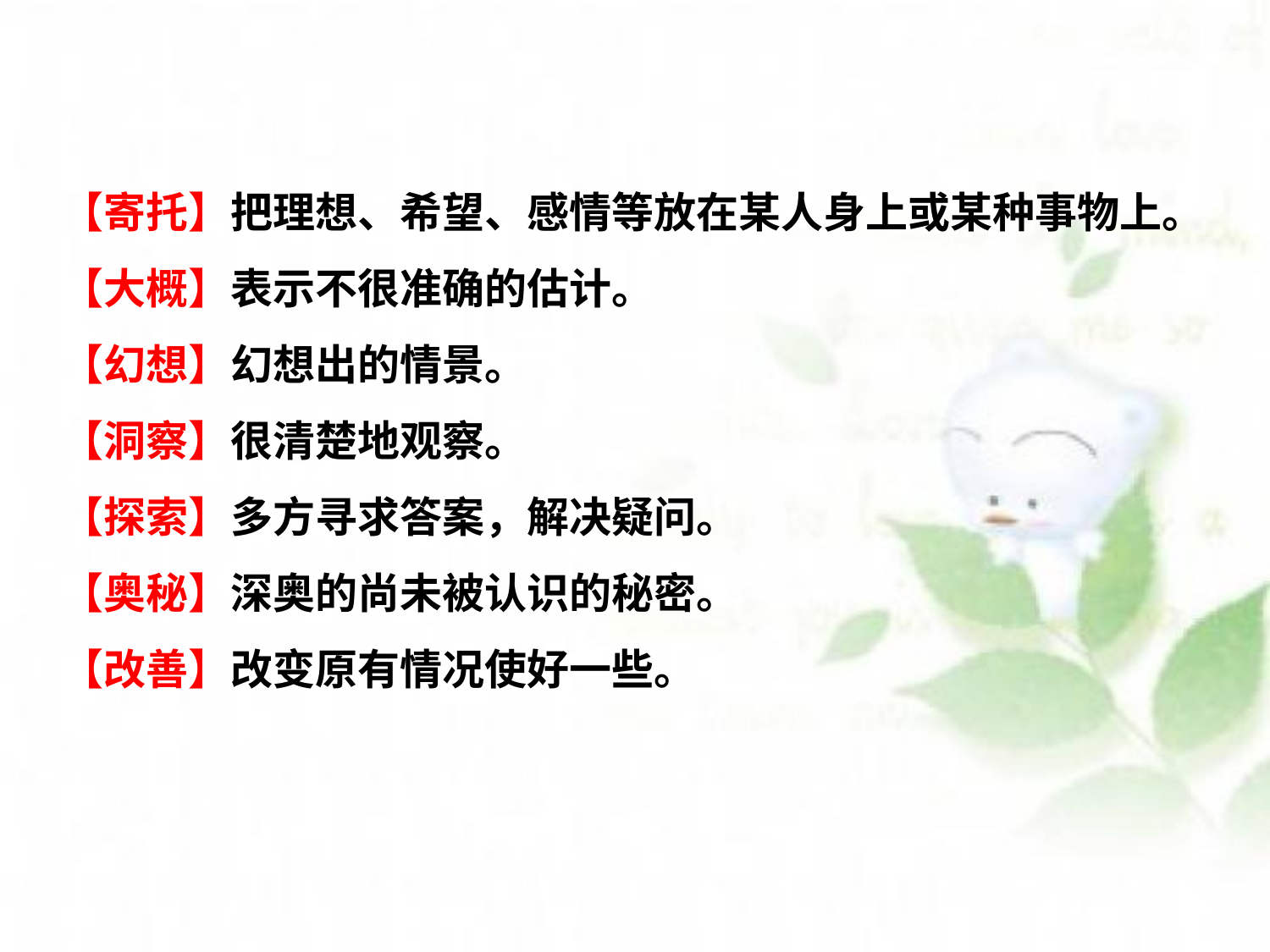

【寄托】把理想、希望、感情等放在某人身上或某种事物上。
【大概】表示不很准确的估计。
【幻想】幻想出的情景。
【洞察】很清楚地观察。
【探索】多方寻求答案，解决疑问。
【奥秘】深奥的尚未被认识的秘密。
【改善】改变原有情况使好一些。